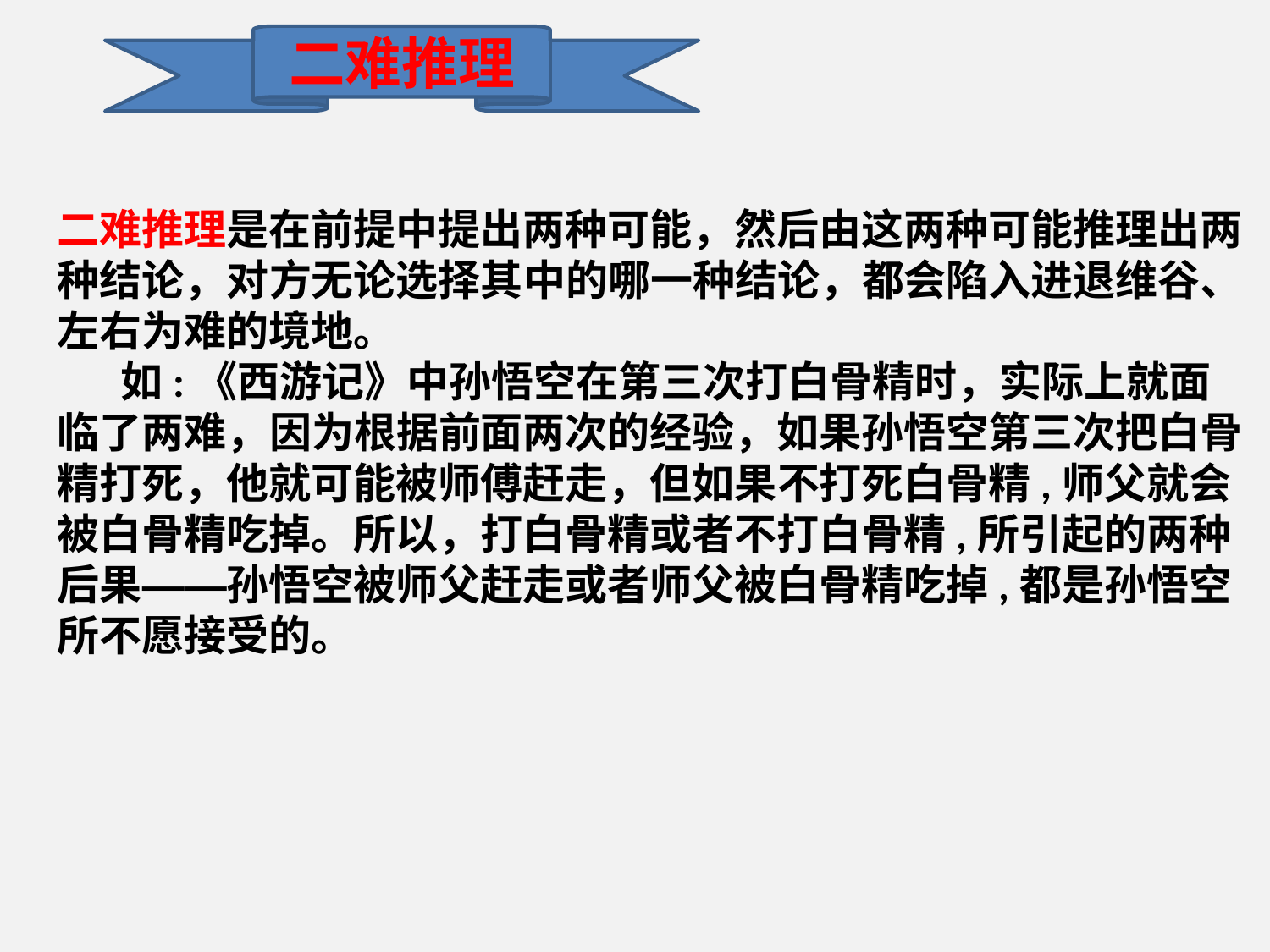

二难推理
二难推理是在前提中提出两种可能，然后由这两种可能推理出两种结论，对方无论选择其中的哪一种结论，都会陷入进退维谷、左右为难的境地。
如:《西游记》中孙悟空在第三次打白骨精时，实际上就面临了两难，因为根据前面两次的经验，如果孙悟空第三次把白骨精打死，他就可能被师傅赶走，但如果不打死白骨精,师父就会被白骨精吃掉。所以，打白骨精或者不打白骨精,所引起的两种后果——孙悟空被师父赶走或者师父被白骨精吃掉,都是孙悟空所不愿接受的。